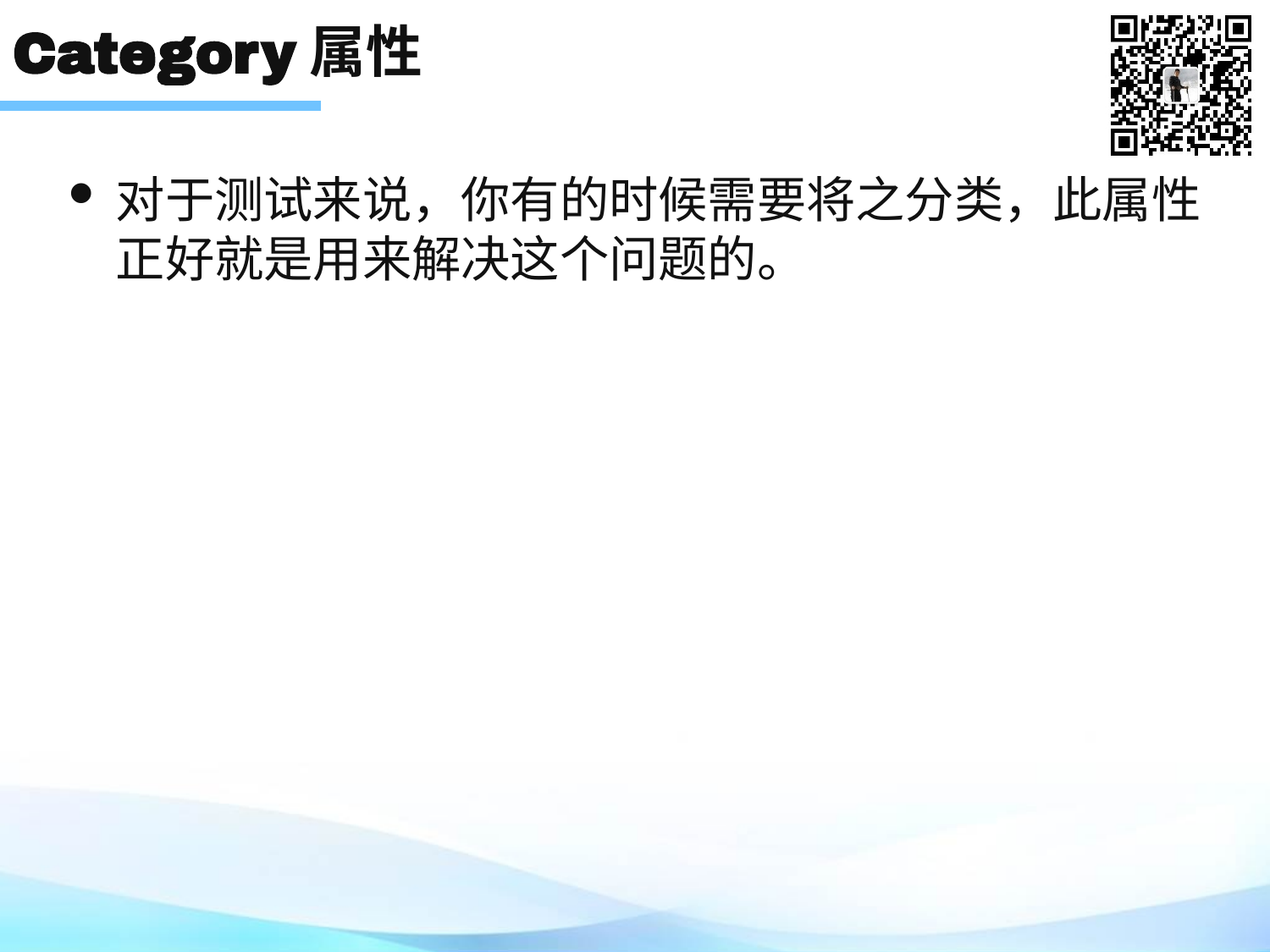

# Category属性
对于测试来说，你有的时候需要将之分类，此属性正好就是用来解决这个问题的。